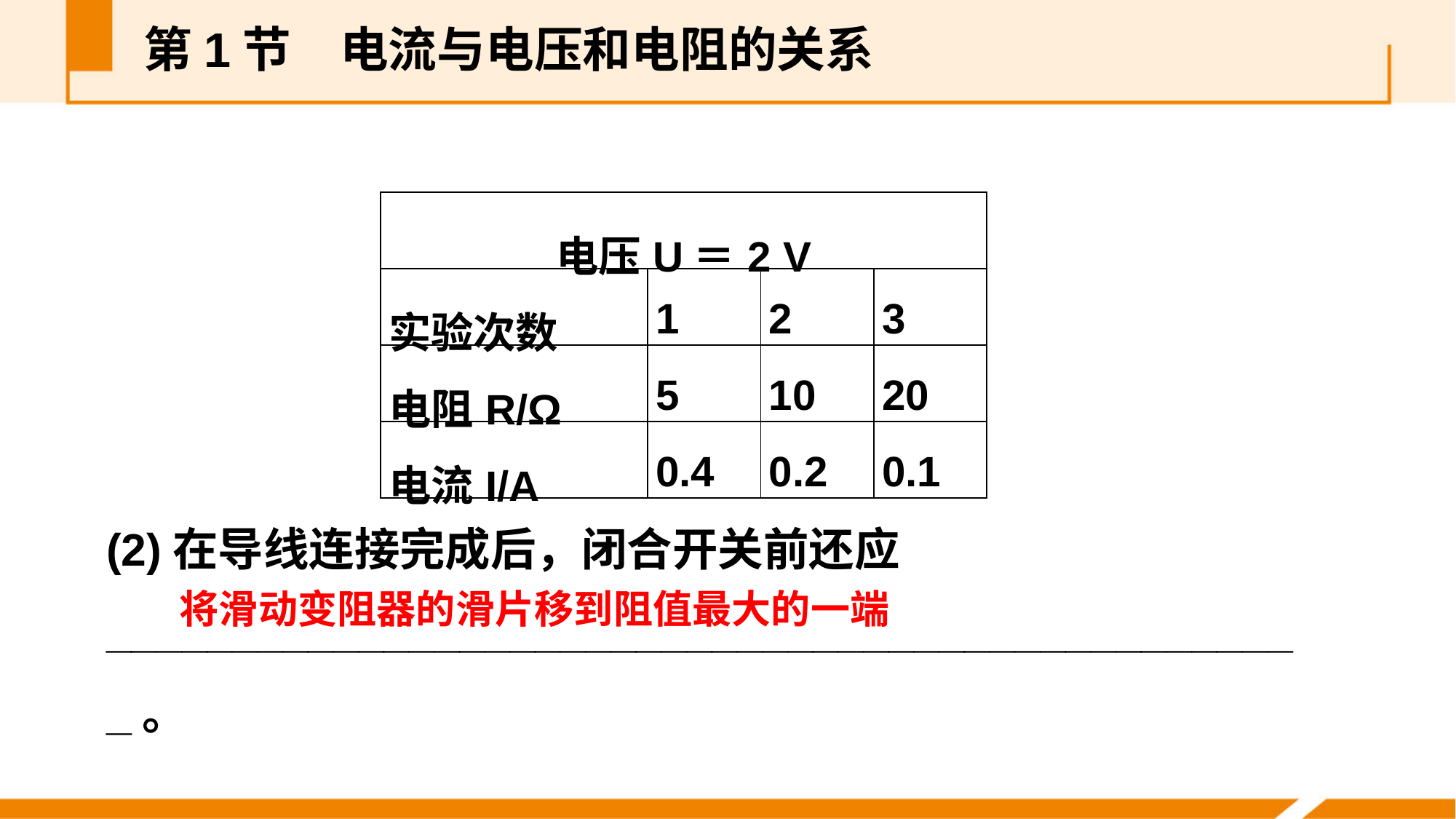

第1节　电流与电压和电阻的关系
| 电压U＝2 V |  |  |  |
| --- | --- | --- | --- |
| 实验次数 | 1 | 2 | 3 |
| 电阻R/Ω | 5 | 10 | 20 |
| 电流I/A | 0.4 | 0.2 | 0.1 |
(2)在导线连接完成后，闭合开关前还应________________________________________________。
将滑动变阻器的滑片移到阻值最大的一端